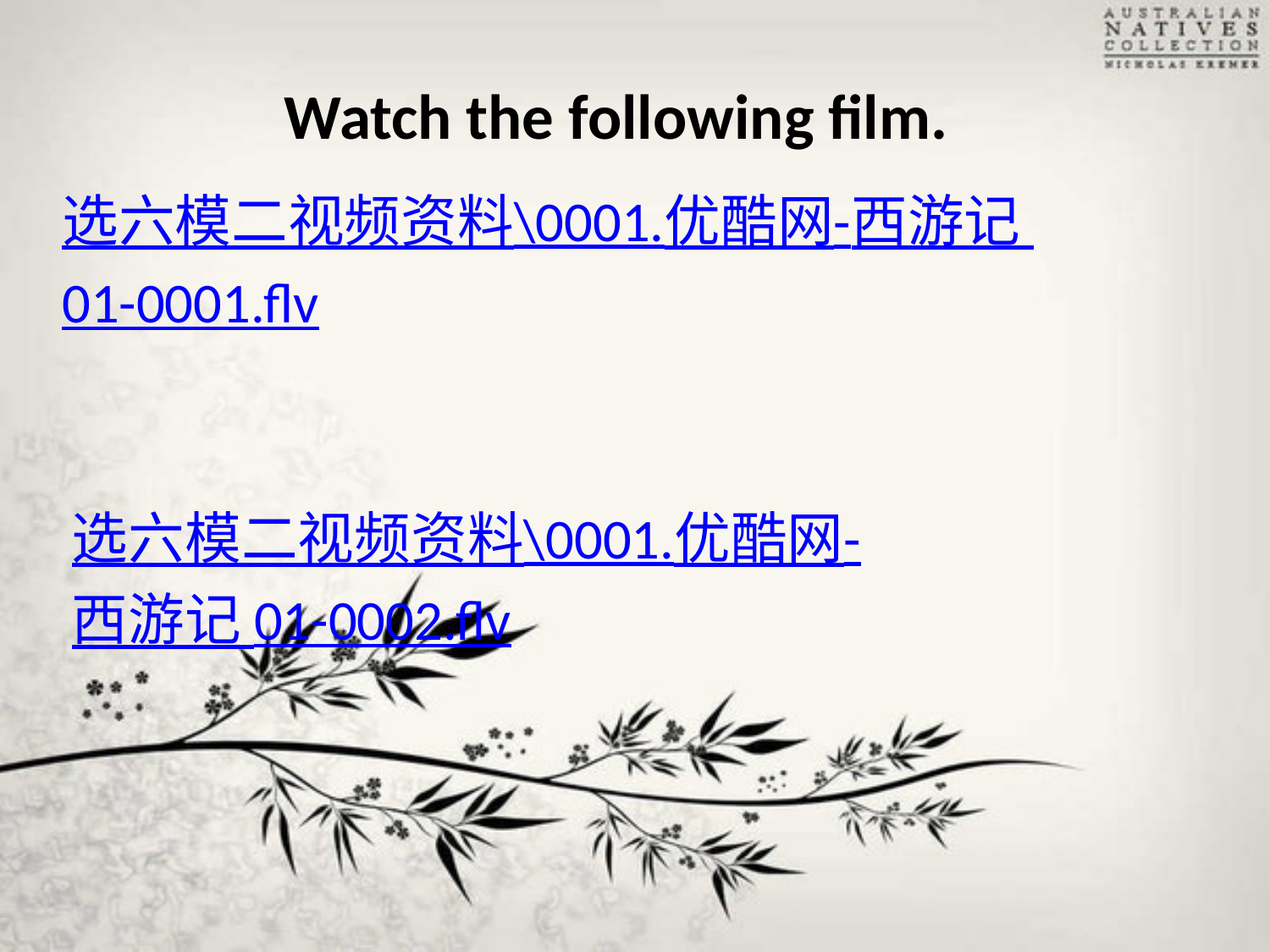

Watch the following film.
选六模二视频资料\0001.优酷网-西游记 01-0001.flv
选六模二视频资料\0001.优酷网-西游记 01-0002.flv